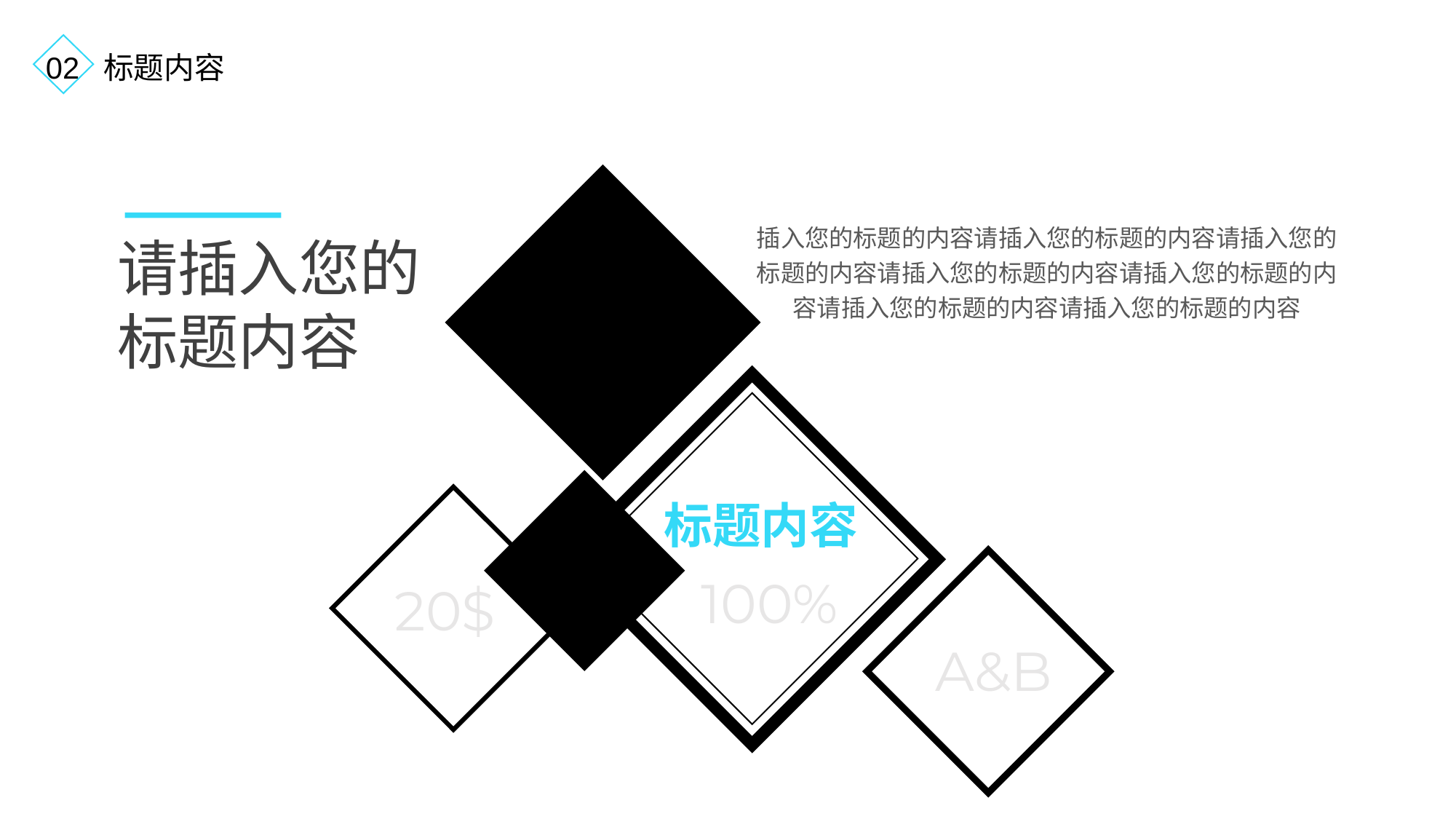

02  标题内容

插入您的标题的内容请插入您的标题的内容请插入您的标题的内容请插入您的标题的内容请插入您的标题的内容请插入您的标题的内容请插入您的标题的内容

请插入您的
标题内容

标题内容

100%
20$
A&B